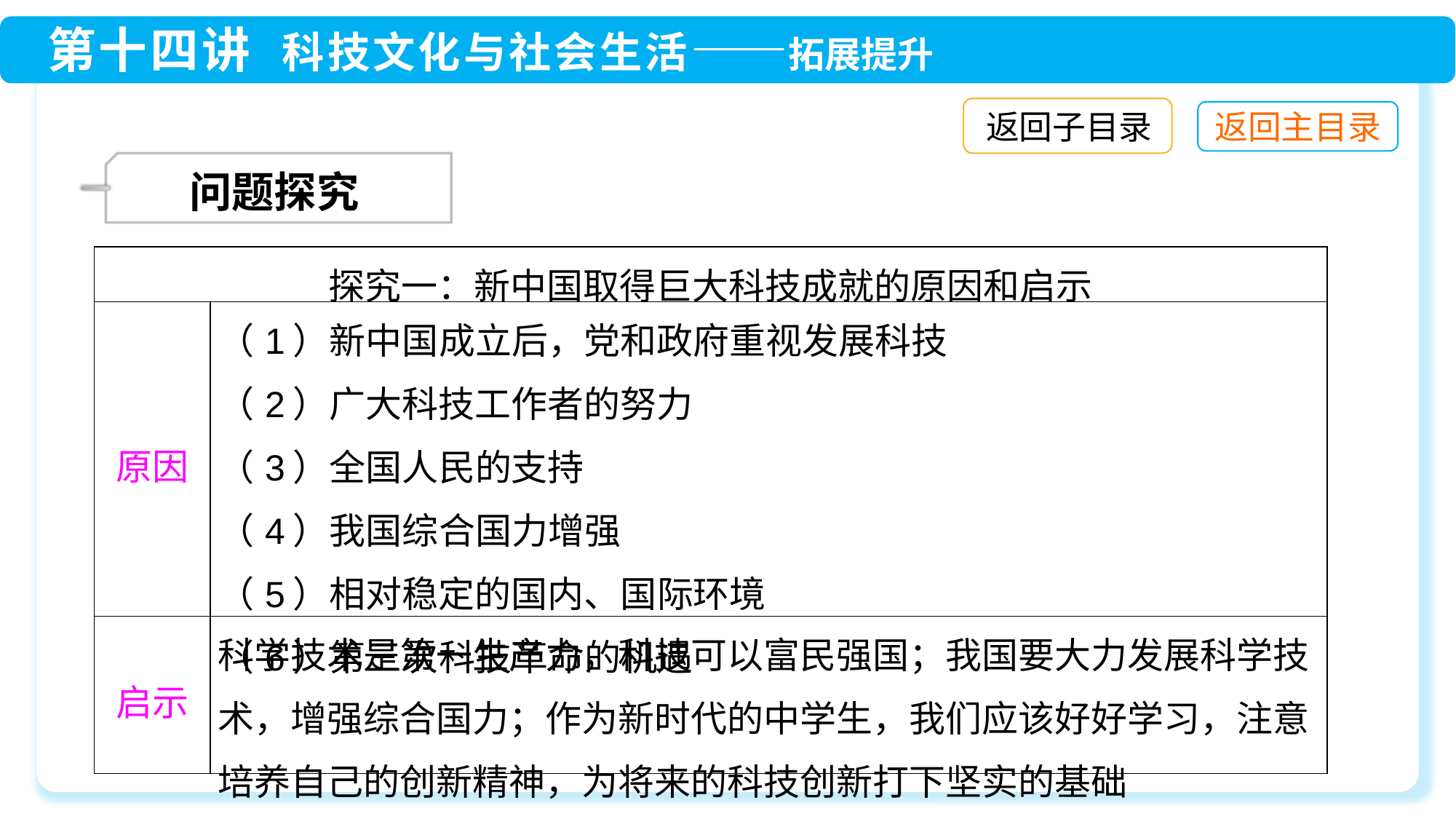

返回子目录
 问题探究

| 探究一：新中国取得巨大科技成就的原因和启示 |  |
| --- | --- |
| 原因 | （1）新中国成立后，党和政府重视发展科技 （2）广大科技工作者的努力 （3）全国人民的支持 （4）我国综合国力增强 （5）相对稳定的国内、国际环境 （6）第三次科技革命的机遇 |
| 启示 | 科学技术是第一生产力，科技可以富民强国；我国要大力发展科学技术，增强综合国力；作为新时代的中学生，我们应该好好学习，注意培养自己的创新精神，为将来的科技创新打下坚实的基础 |